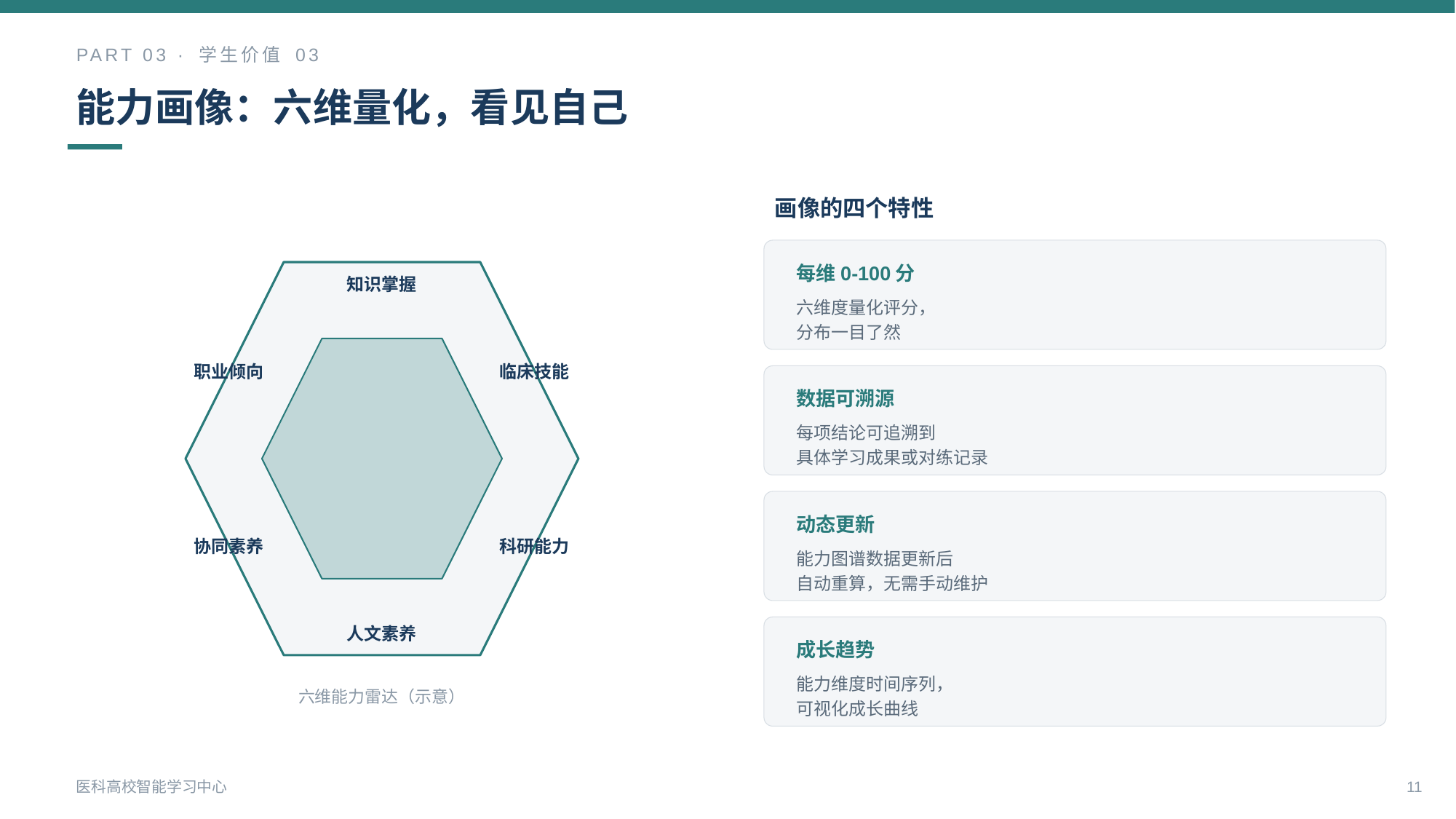

PART 03 · 学生价值 03
能力画像：六维量化，看见自己

画像的四个特性

每维0-100分

知识掌握
六维度量化评分，
分布一目了然

职业倾向
临床技能

数据可溯源
每项结论可追溯到
具体学习成果或对练记录

动态更新
协同素养
科研能力
能力图谱数据更新后
自动重算，无需手动维护
人文素养

成长趋势
能力维度时间序列，
可视化成长曲线
六维能力雷达（示意）
医科高校智能学习中心
11